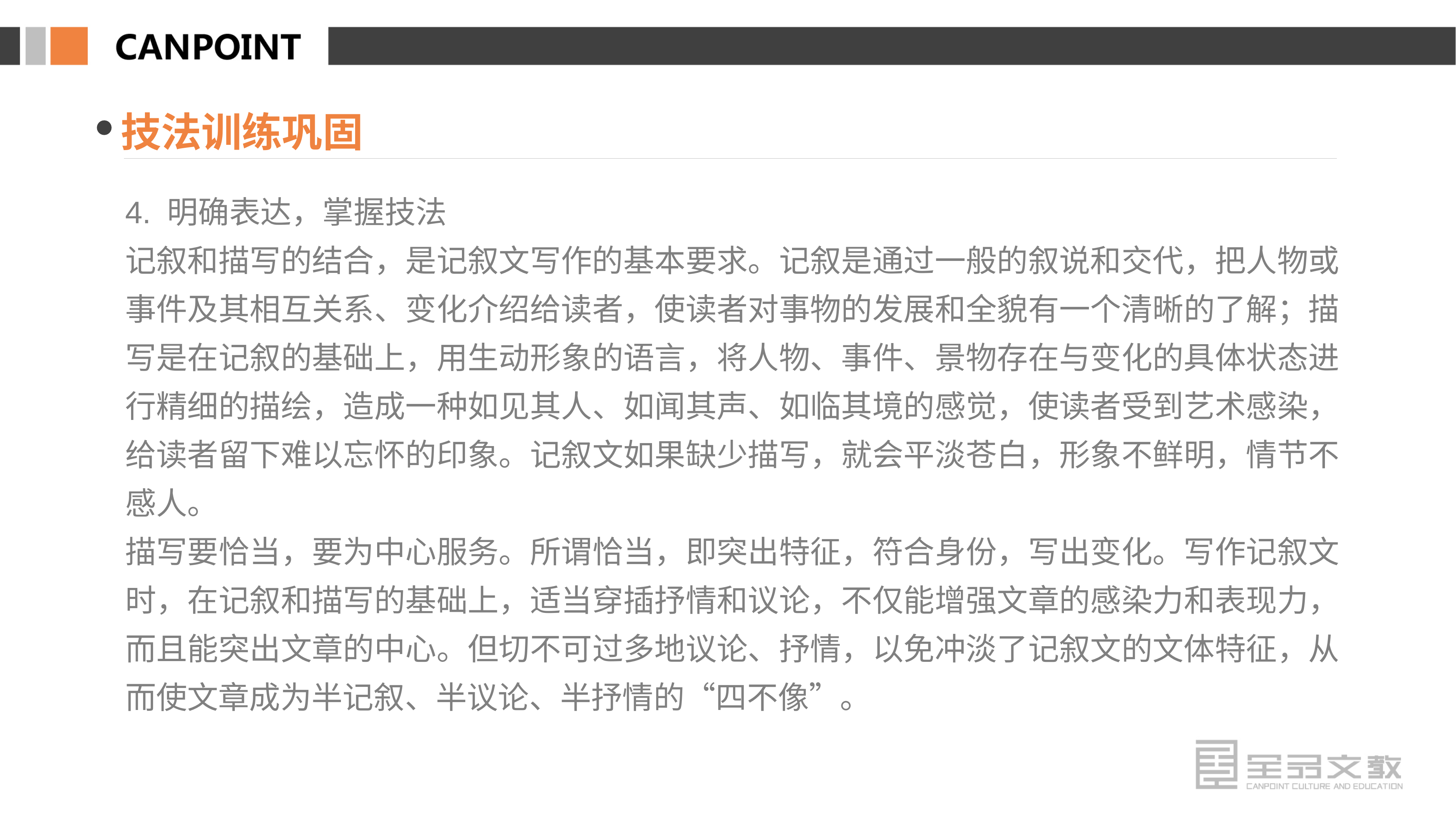

技法训练巩固

4. 明确表达，掌握技法
记叙和描写的结合，是记叙文写作的基本要求。记叙是通过一般的叙说和交代，把人物或事件及其相互关系、变化介绍给读者，使读者对事物的发展和全貌有一个清晰的了解；描写是在记叙的基础上，用生动形象的语言，将人物、事件、景物存在与变化的具体状态进行精细的描绘，造成一种如见其人、如闻其声、如临其境的感觉，使读者受到艺术感染，给读者留下难以忘怀的印象。记叙文如果缺少描写，就会平淡苍白，形象不鲜明，情节不感人。
描写要恰当，要为中心服务。所谓恰当，即突出特征，符合身份，写出变化。写作记叙文时，在记叙和描写的基础上，适当穿插抒情和议论，不仅能增强文章的感染力和表现力，而且能突出文章的中心。但切不可过多地议论、抒情，以免冲淡了记叙文的文体特征，从而使文章成为半记叙、半议论、半抒情的“四不像”。